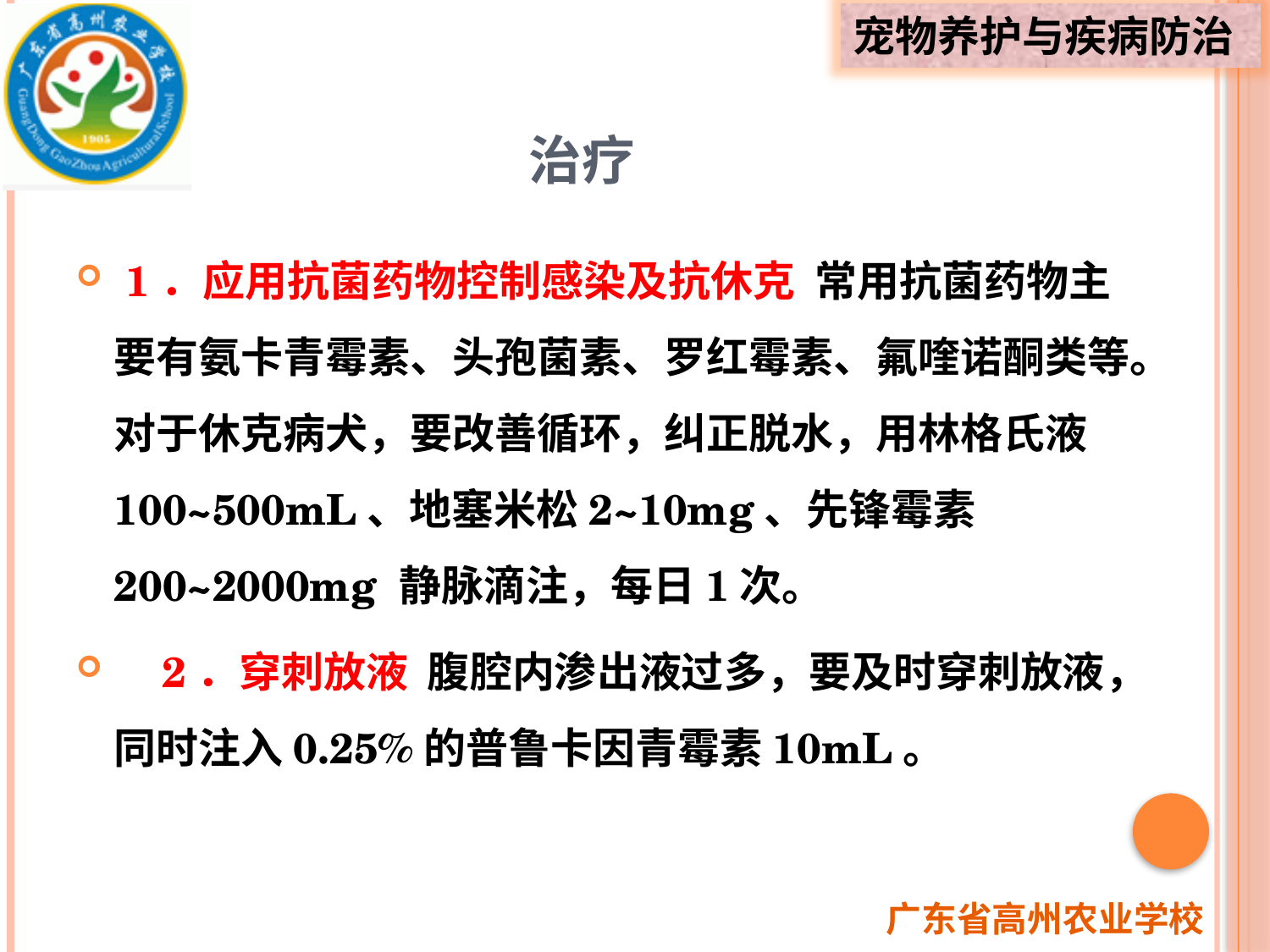

# 治疗
 1．应用抗菌药物控制感染及抗休克  常用抗菌药物主要有氨卡青霉素、头孢菌素、罗红霉素、氟喹诺酮类等。对于休克病犬，要改善循环，纠正脱水，用林格氏液100~500mL、地塞米松2~10mg、先锋霉素200~2000mg 静脉滴注，每日1次。
    2．穿刺放液  腹腔内渗出液过多，要及时穿刺放液，同时注入0.25%的普鲁卡因青霉素10mL。